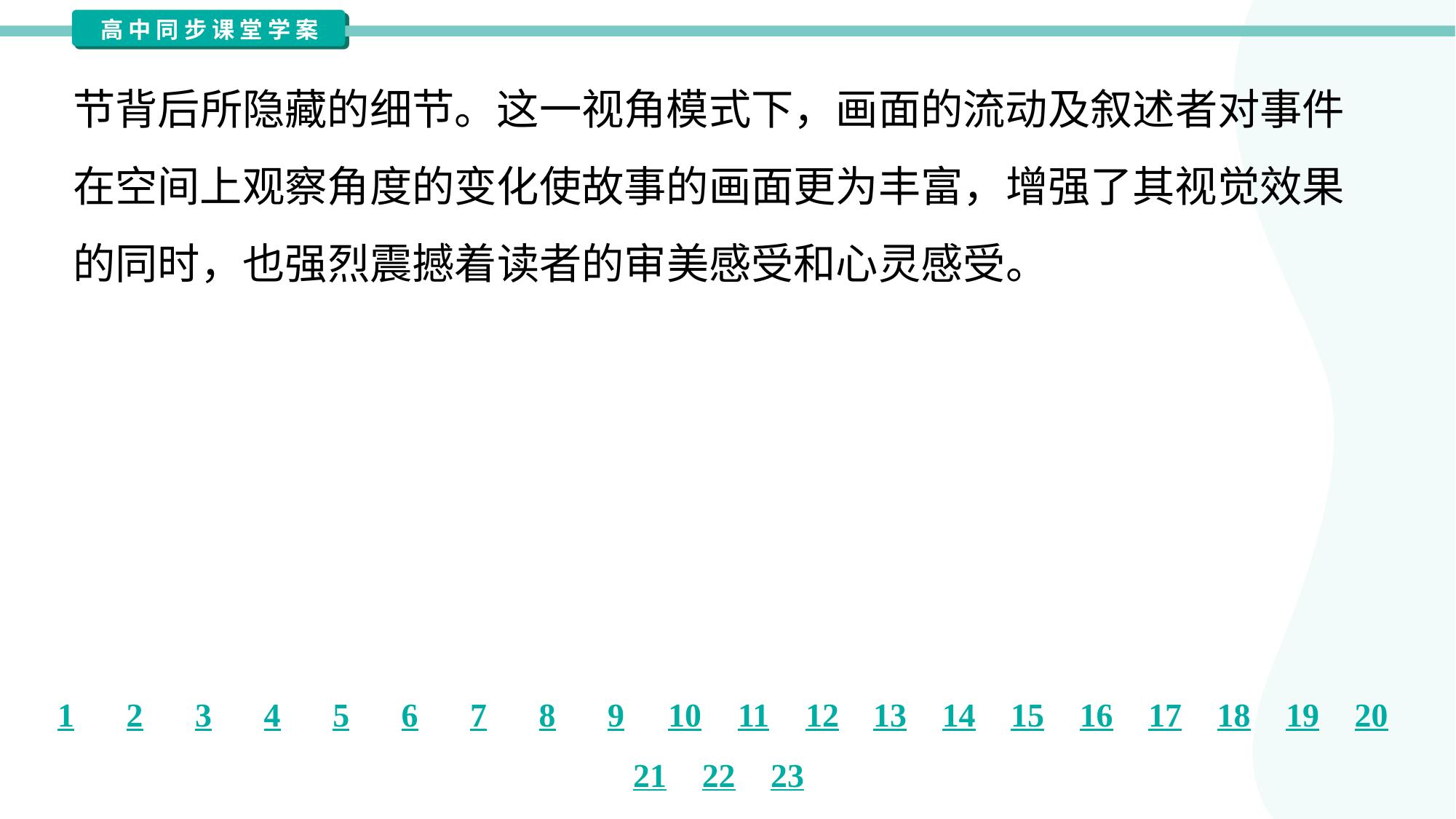

节背后所隐藏的细节。这一视角模式下，画面的流动及叙述者对事件
在空间上观察角度的变化使故事的画面更为丰富，增强了其视觉效果
的同时，也强烈震撼着读者的审美感受和心灵感受。